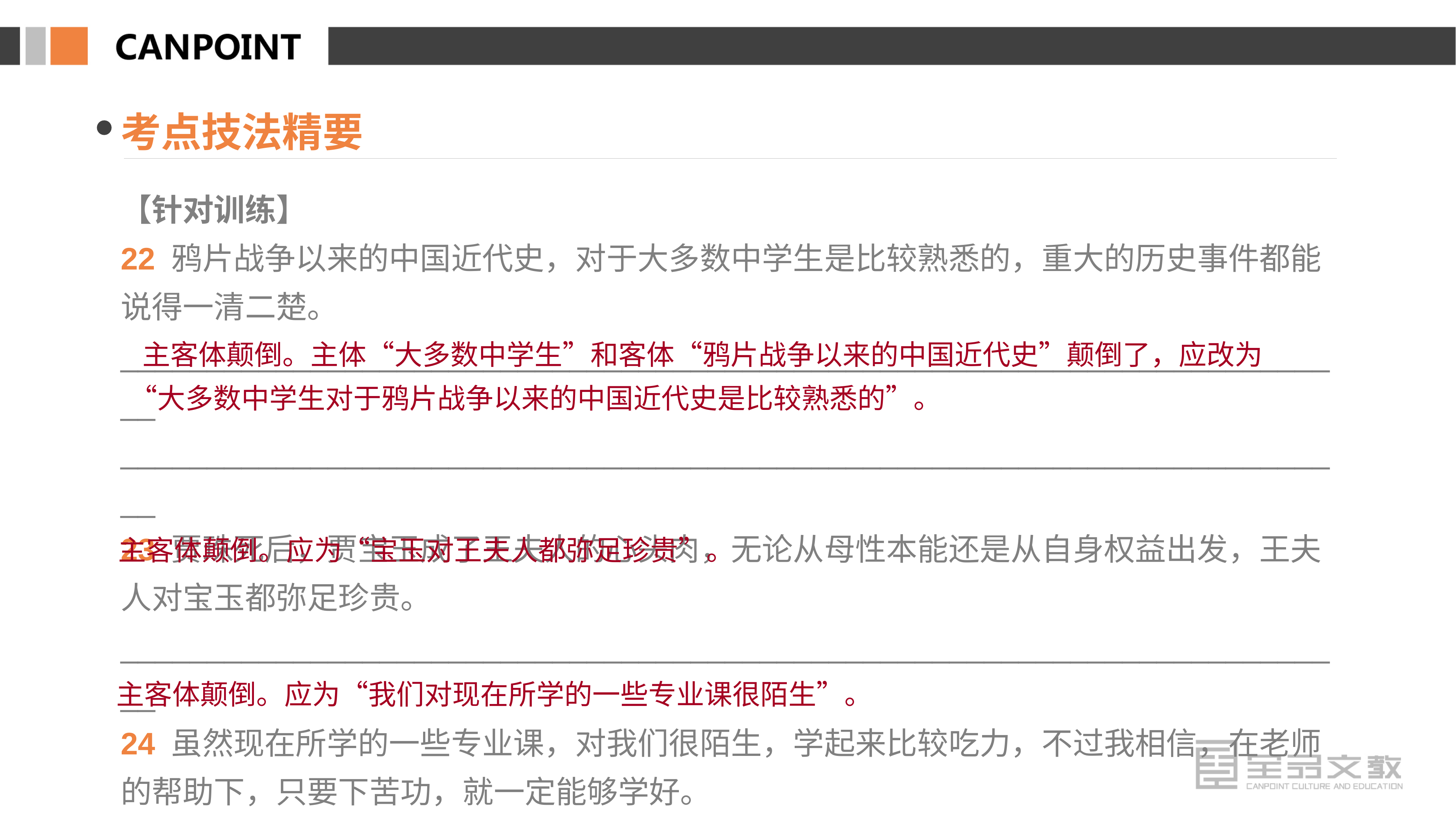

考点技法精要

【针对训练】
22 鸦片战争以来的中国近代史，对于大多数中学生是比较熟悉的，重大的历史事件都能说得一清二楚。
________________________________________________________________________
________________________________________________________________________
23 贾珠死后，贾宝玉成了王夫人的心头肉，无论从母性本能还是从自身权益出发，王夫人对宝玉都弥足珍贵。
________________________________________________________________________
24 虽然现在所学的一些专业课，对我们很陌生，学起来比较吃力，不过我相信，在老师的帮助下，只要下苦功，就一定能够学好。
________________________________________________________________________

 主客体颠倒。主体“大多数中学生”和客体“鸦片战争以来的中国近代史”颠倒了，应改为“大多数中学生对于鸦片战争以来的中国近代史是比较熟悉的”。
主客体颠倒。应为“宝玉对王夫人都弥足珍贵”。
主客体颠倒。应为“我们对现在所学的一些专业课很陌生”。